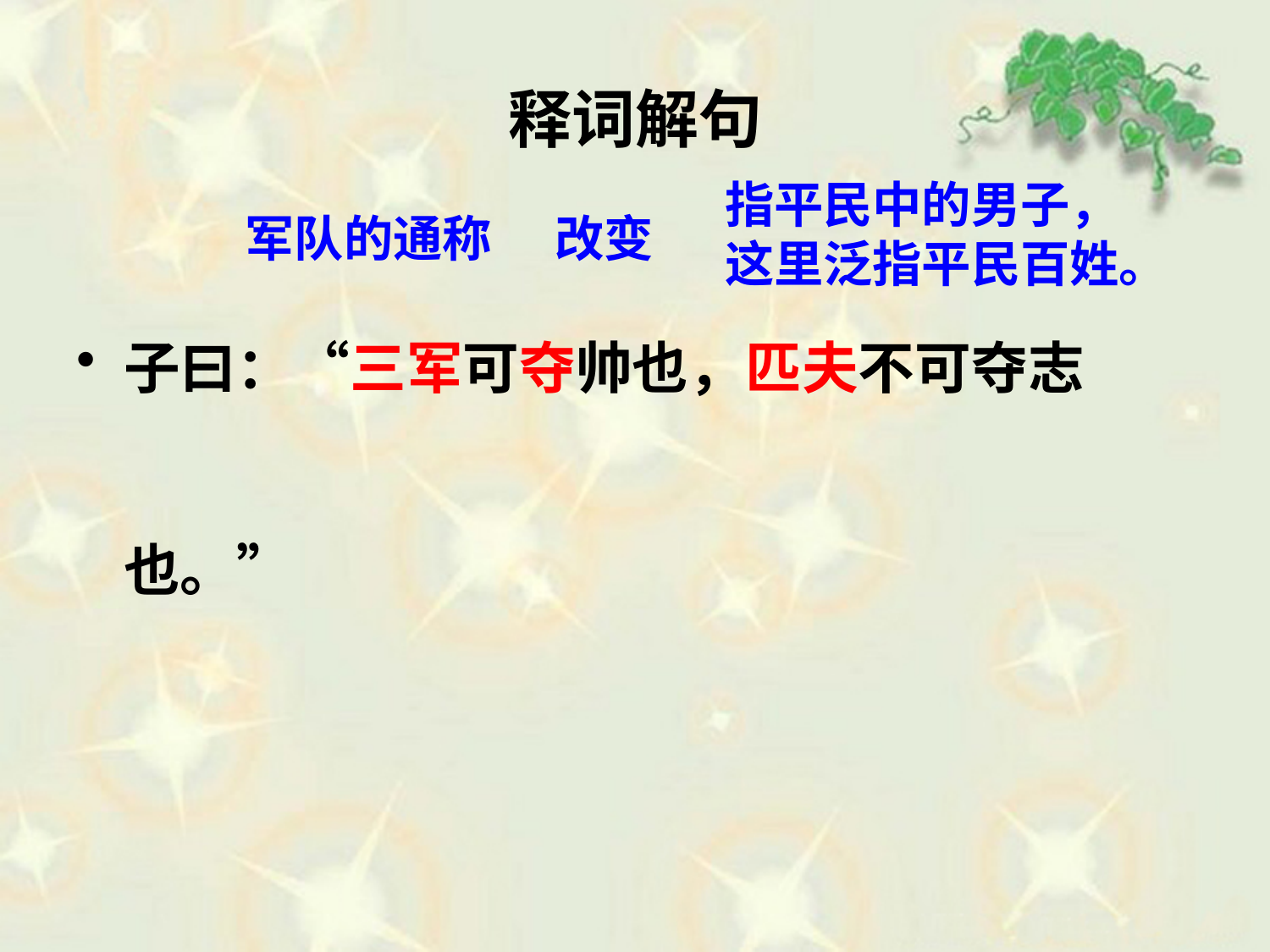

# 释词解句
指平民中的男子，这里泛指平民百姓。
子曰：“三军可夺帅也，匹夫不可夺志也。”

   改变
军队的通称